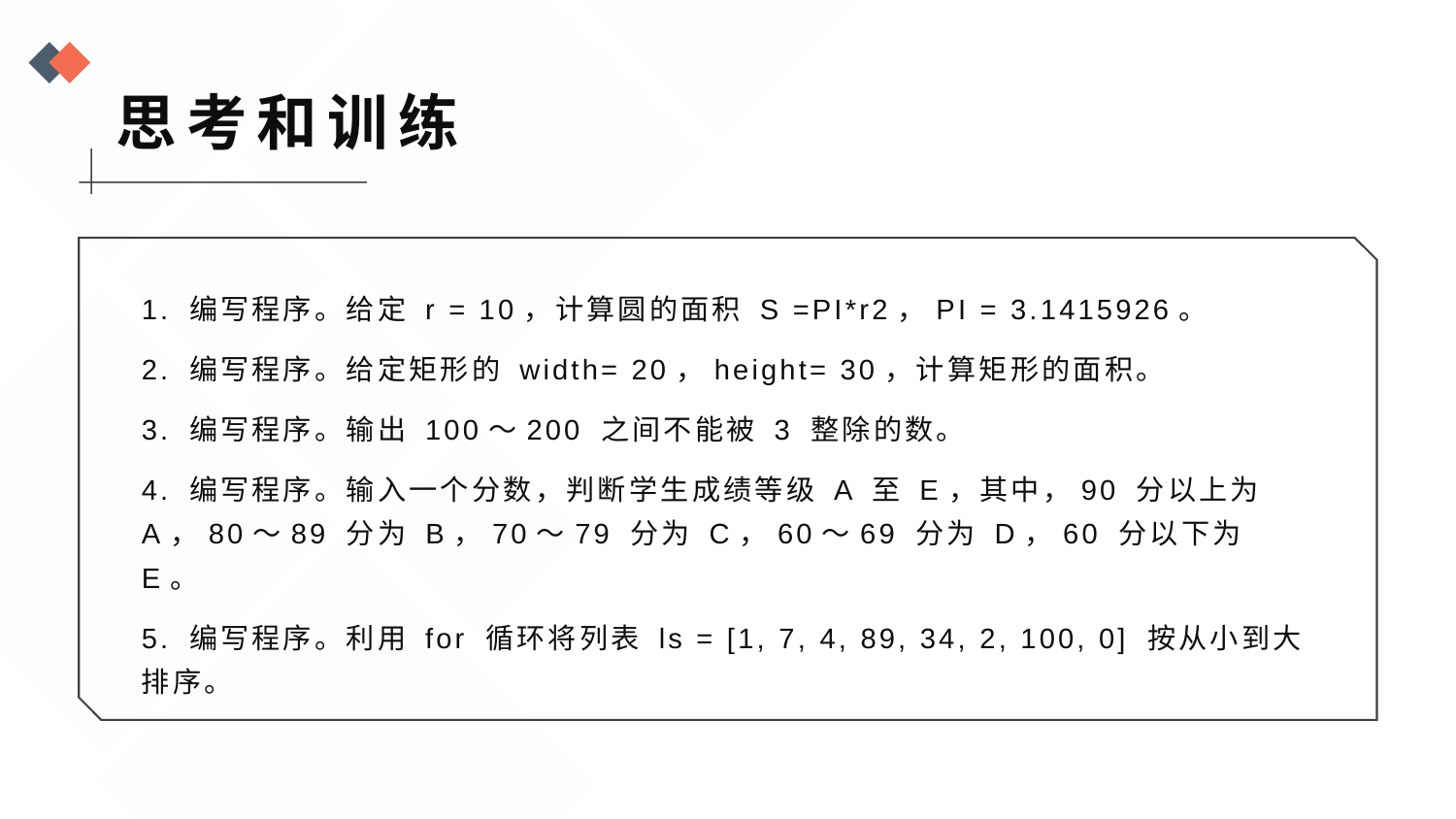

思考和训练

1. 编写程序。给定 r = 10，计算圆的面积 S =PI*r2，PI = 3.1415926。
2. 编写程序。给定矩形的 width= 20，height= 30，计算矩形的面积。
3. 编写程序。输出 100～200 之间不能被 3 整除的数。
4. 编写程序。输入一个分数，判断学生成绩等级 A 至 E，其中，90 分以上为 A，80～89 分为 B，70～79 分为 C，60～69 分为 D，60 分以下为 E。
5. 编写程序。利用 for 循环将列表 ls = [1, 7, 4, 89, 34, 2, 100, 0] 按从小到大排序。